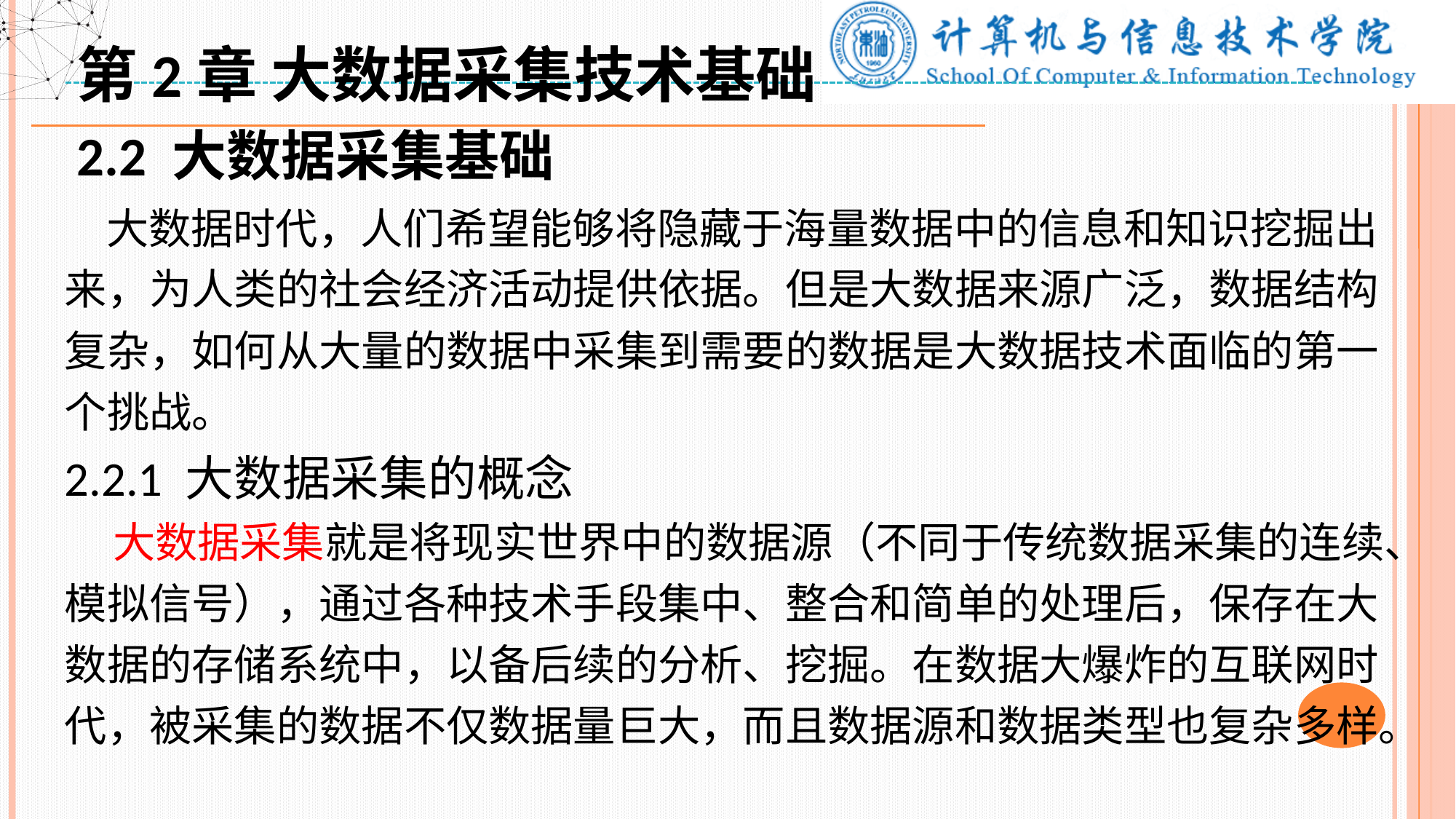

第2章 大数据采集技术基础
2.2 大数据采集基础
    大数据时代，人们希望能够将隐藏于海量数据中的信息和知识挖掘出来，为人类的社会经济活动提供依据。但是大数据来源广泛，数据结构复杂，如何从大量的数据中采集到需要的数据是大数据技术面临的第一个挑战。
2.2.1 大数据采集的概念
    大数据采集就是将现实世界中的数据源（不同于传统数据采集的连续、模拟信号），通过各种技术手段集中、整合和简单的处理后，保存在大数据的存储系统中，以备后续的分析、挖掘。在数据大爆炸的互联网时代，被采集的数据不仅数据量巨大，而且数据源和数据类型也复杂多样。